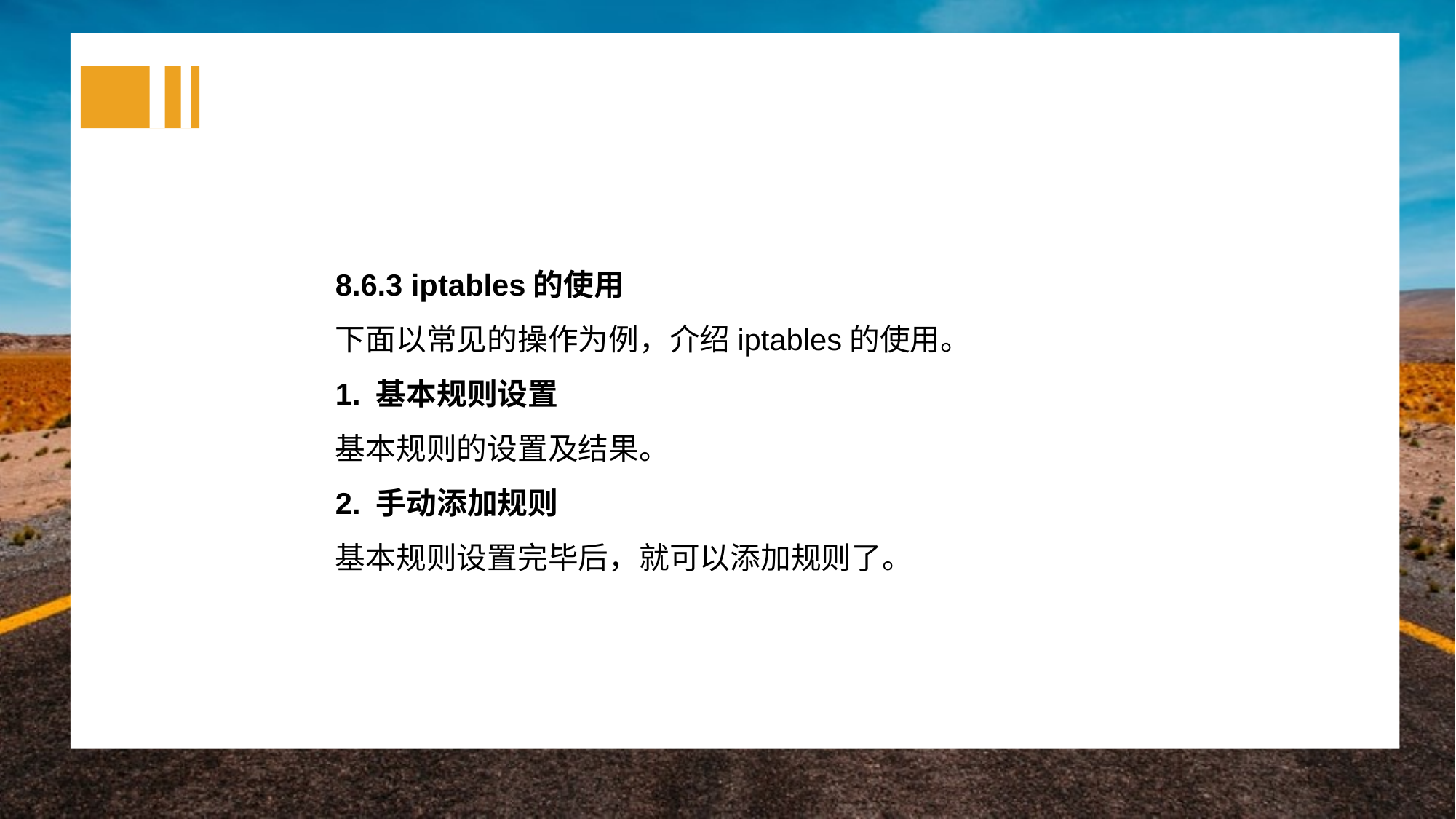

8.6.3 iptables的使用
下面以常见的操作为例，介绍iptables的使用。
1. 基本规则设置
基本规则的设置及结果。
2. 手动添加规则
基本规则设置完毕后，就可以添加规则了。